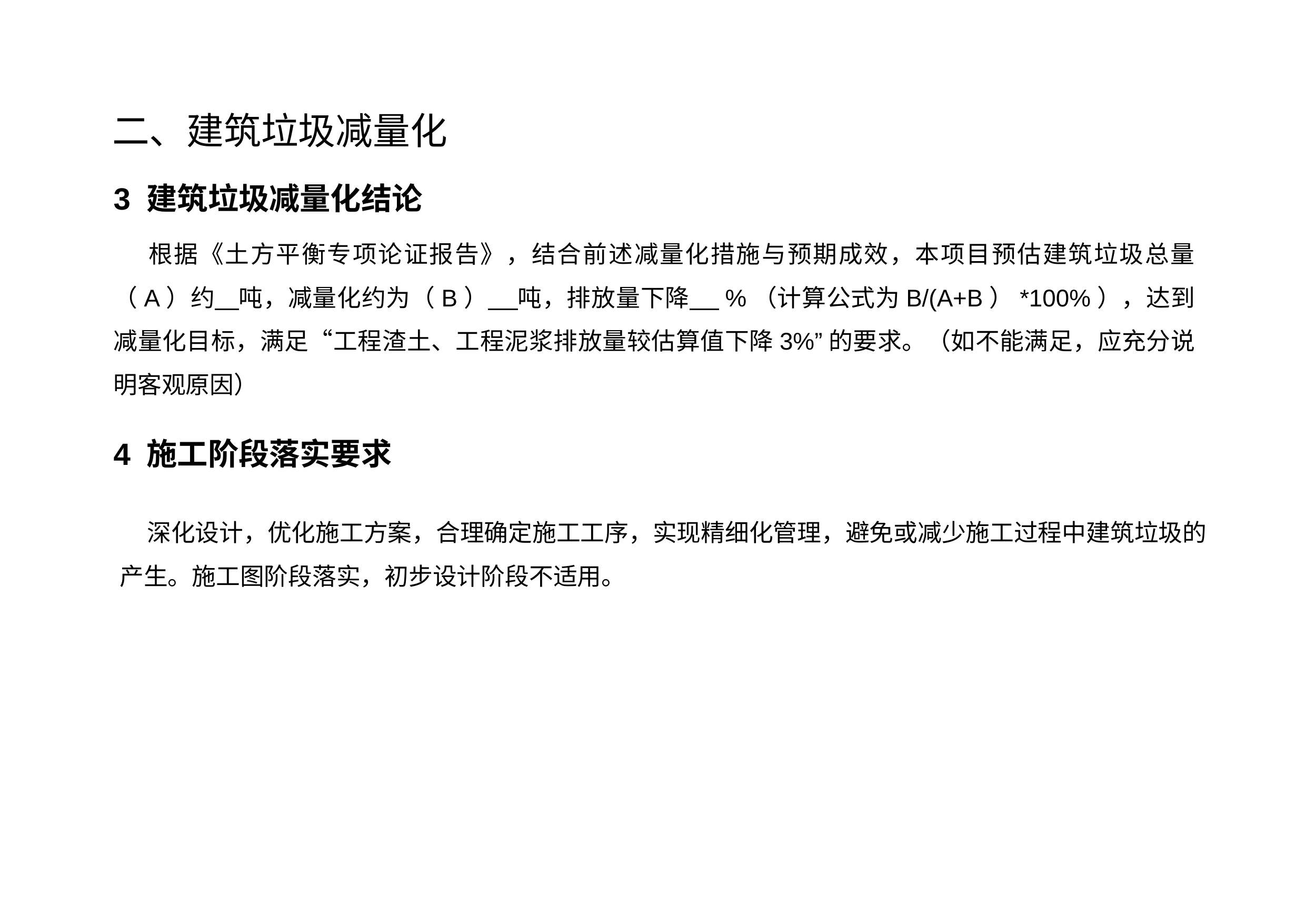

二、建筑垃圾减量化
3 建筑垃圾减量化结论
    根据《土方平衡专项论证报告》，结合前述减量化措施与预期成效，本项目预估建筑垃圾总量（A）约    吨，减量化约为（B）     吨，排放量下降     %（计算公式为B/(A+B）*100%），达到减量化目标，满足“工程渣土、工程泥浆排放量较估算值下降3%”的要求。（如不能满足，应充分说明客观原因）
4 施工阶段落实要求

    深化设计，优化施工方案，合理确定施工工序，实现精细化管理，避免或减少施工过程中建筑垃圾的产生。施工图阶段落实，初步设计阶段不适用。